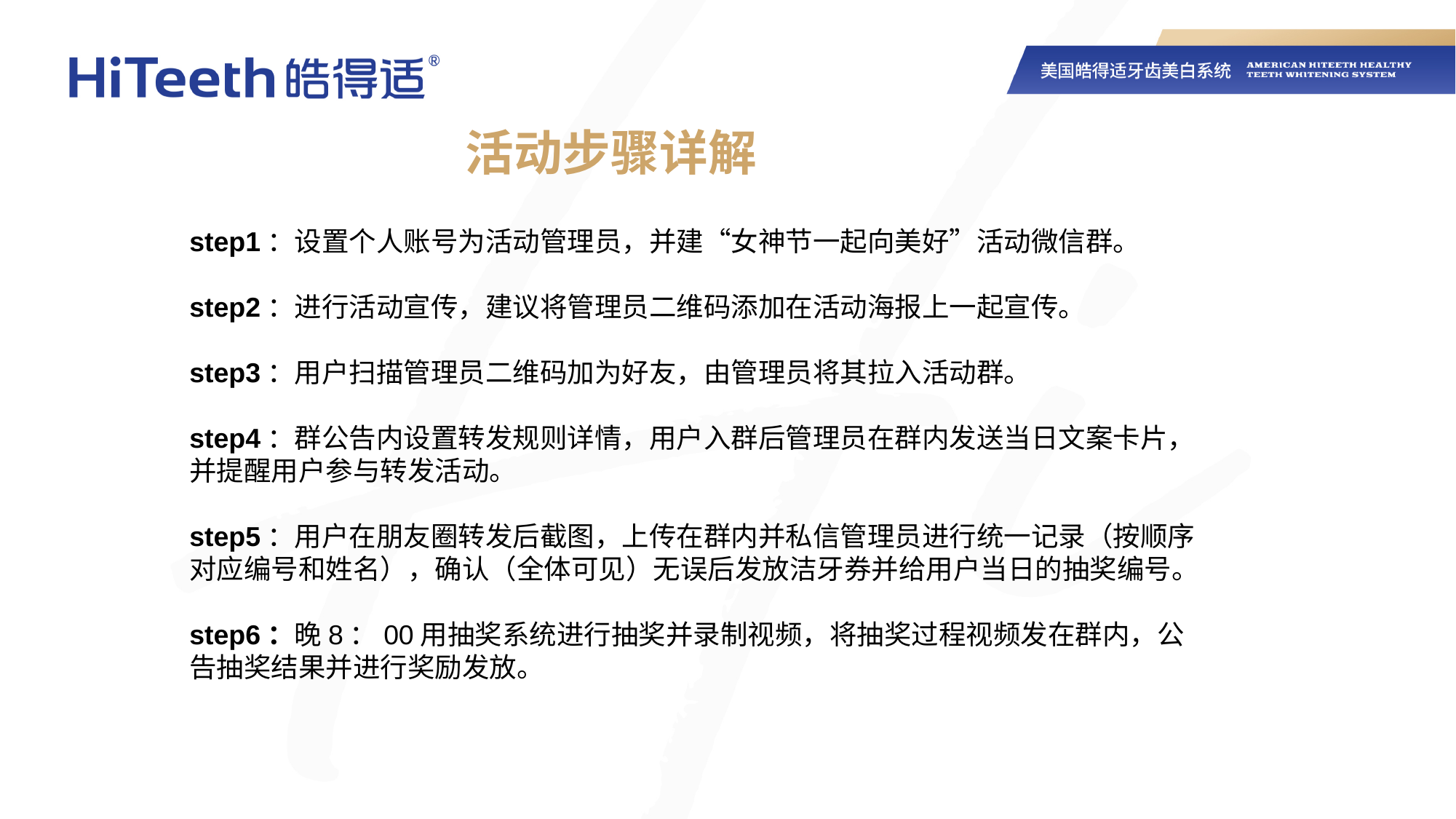

活动步骤详解
step1：设置个人账号为活动管理员，并建“女神节一起向美好”活动微信群。

step2：进行活动宣传，建议将管理员二维码添加在活动海报上一起宣传。

step3：用户扫描管理员二维码加为好友，由管理员将其拉入活动群。

step4：群公告内设置转发规则详情，用户入群后管理员在群内发送当日文案卡片，并提醒用户参与转发活动。

step5：用户在朋友圈转发后截图，上传在群内并私信管理员进行统一记录（按顺序对应编号和姓名），确认（全体可见）无误后发放洁牙券并给用户当日的抽奖编号。

step6：晚8：00用抽奖系统进行抽奖并录制视频，将抽奖过程视频发在群内，公告抽奖结果并进行奖励发放。